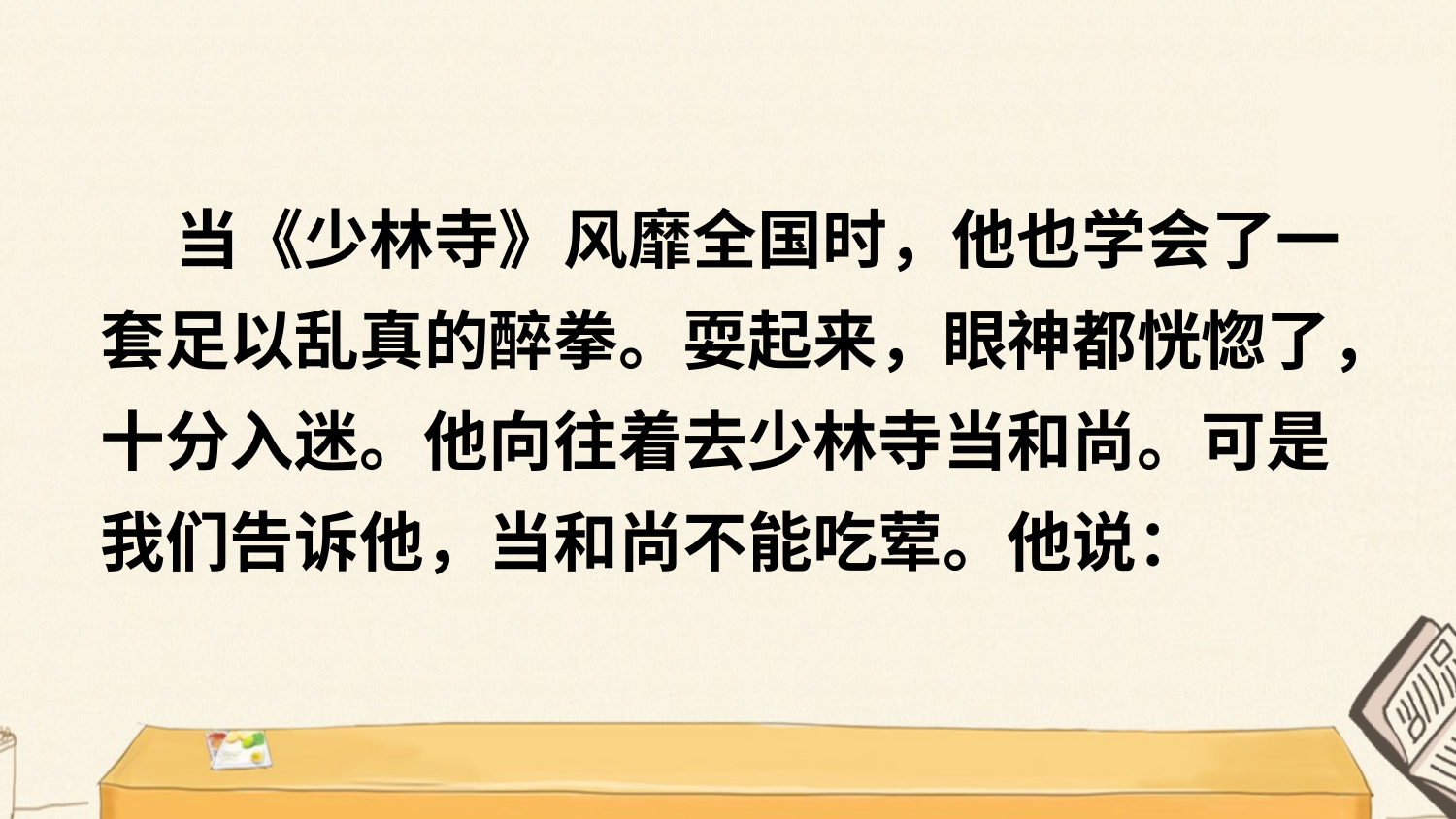

当《少林寺》风靡全国时，他也学会了一套足以乱真的醉拳。耍起来，眼神都恍惚了，十分入迷。他向往着去少林寺当和尚。可是我们告诉他，当和尚不能吃荤。他说：